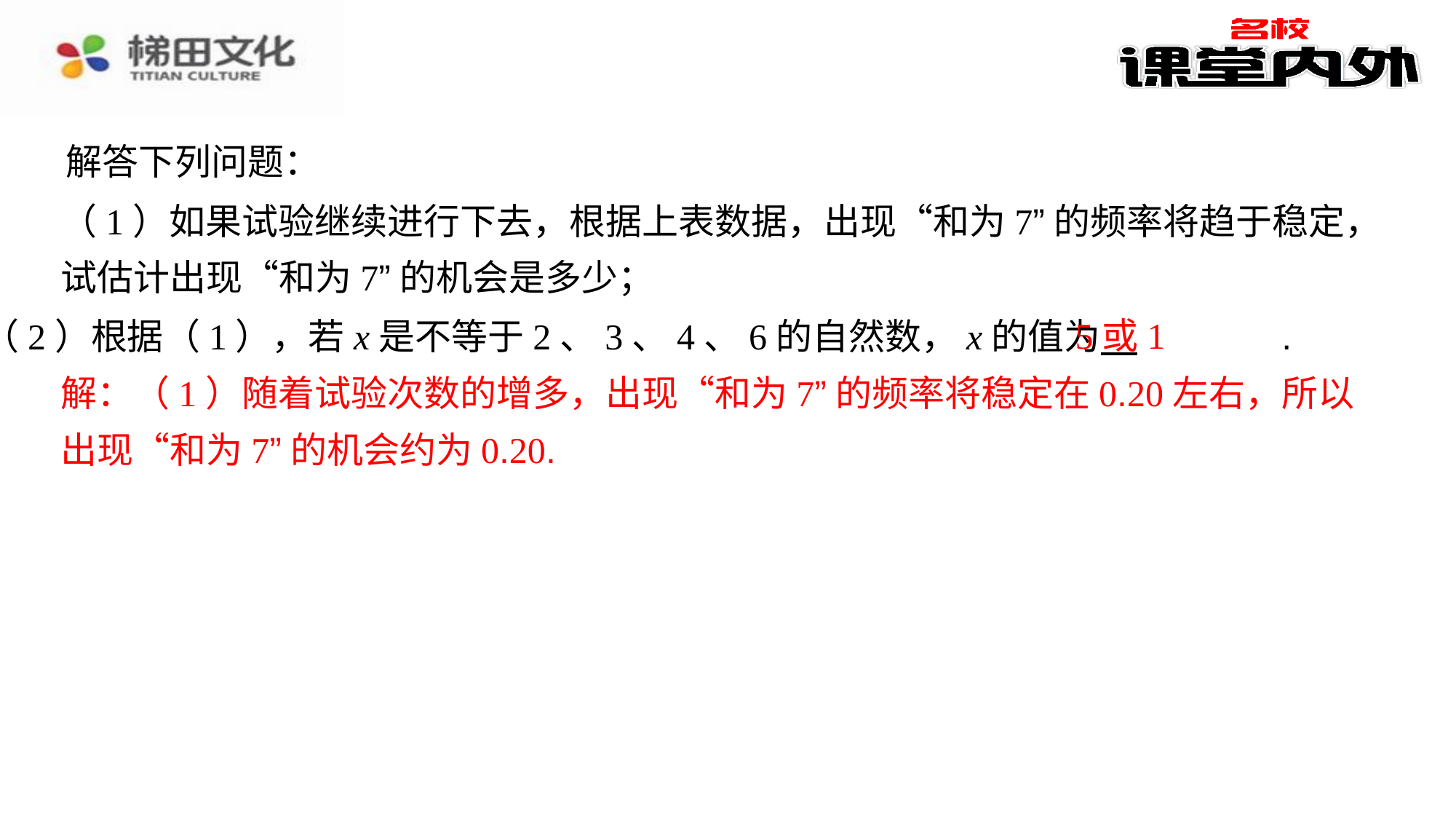

解答下列问题：
（1）如果试验继续进行下去，根据上表数据，出现“和为7”的频率将趋于稳定，试估计出现“和为7”的机会是多少；
5或1
（2）根据（1），若x是不等于2、3、4、6的自然数，x的值为 　5或1　⁠.
解：（1）随着试验次数的增多，出现“和为7”的频率将稳定在0.20左右，所以出现“和为7”的机会约为0.20.